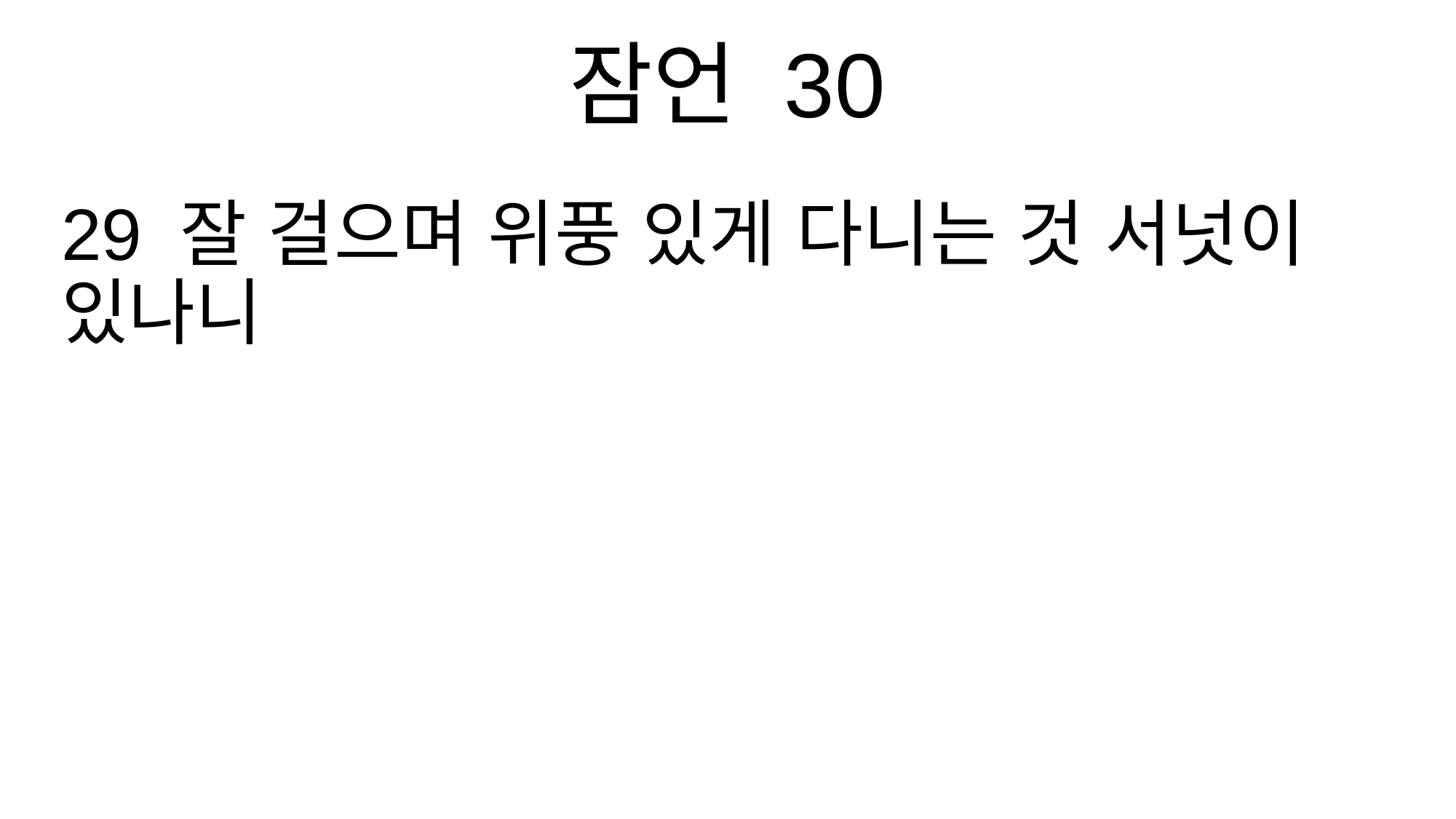

잠언 30
29 잘 걸으며 위풍 있게 다니는 것 서넛이 있나니